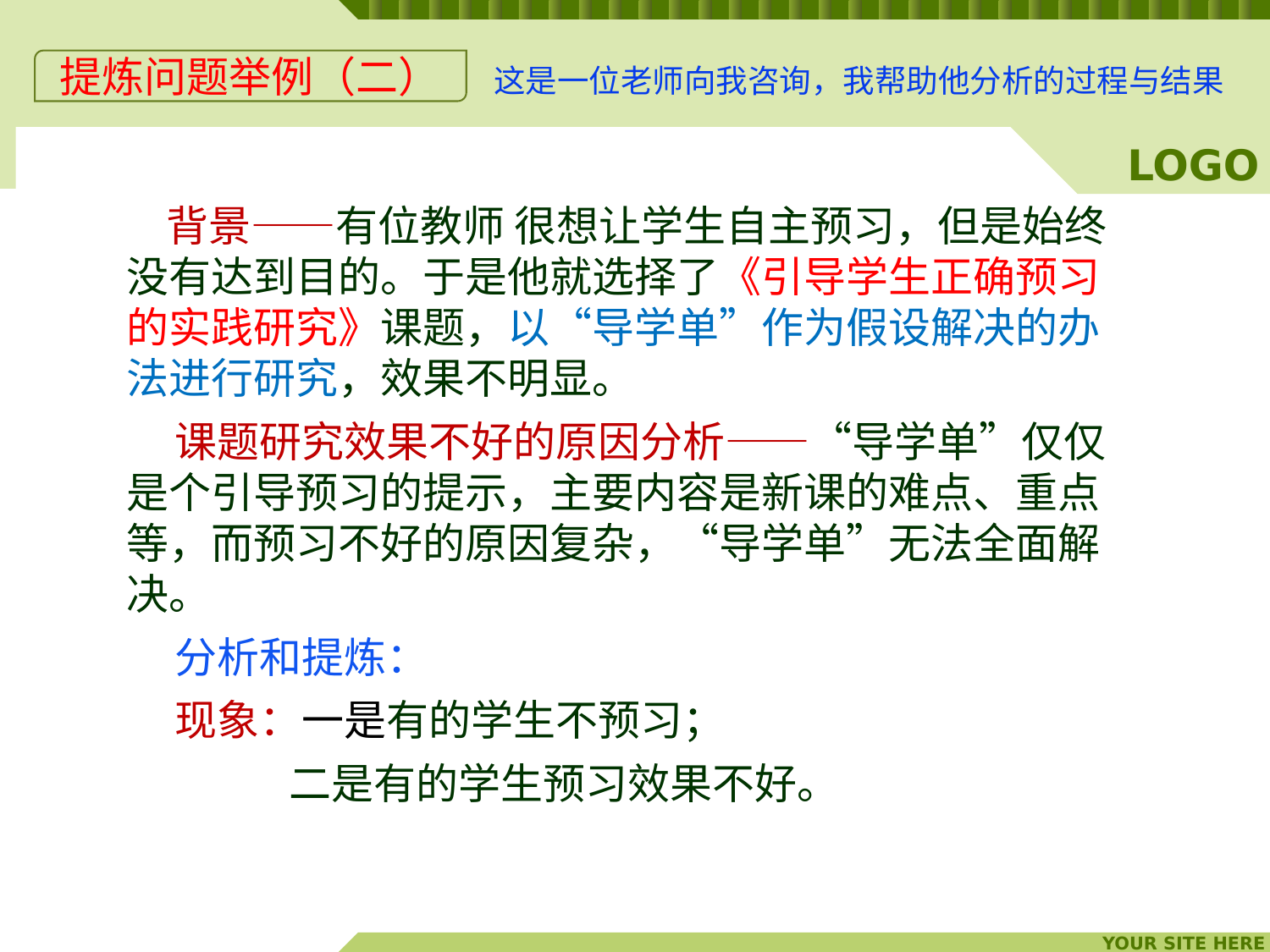

提炼问题举例（二）
这是一位老师向我咨询，我帮助他分析的过程与结果
    背景——有位教师 很想让学生自主预习，但是始终没有达到目的。于是他就选择了《引导学生正确预习的实践研究》课题，以“导学单”作为假设解决的办法进行研究，效果不明显。
    课题研究效果不好的原因分析——“导学单”仅仅是个引导预习的提示，主要内容是新课的难点、重点等，而预习不好的原因复杂，“导学单”无法全面解决。
    分析和提炼：
    现象：一是有的学生不预习；
                二是有的学生预习效果不好。